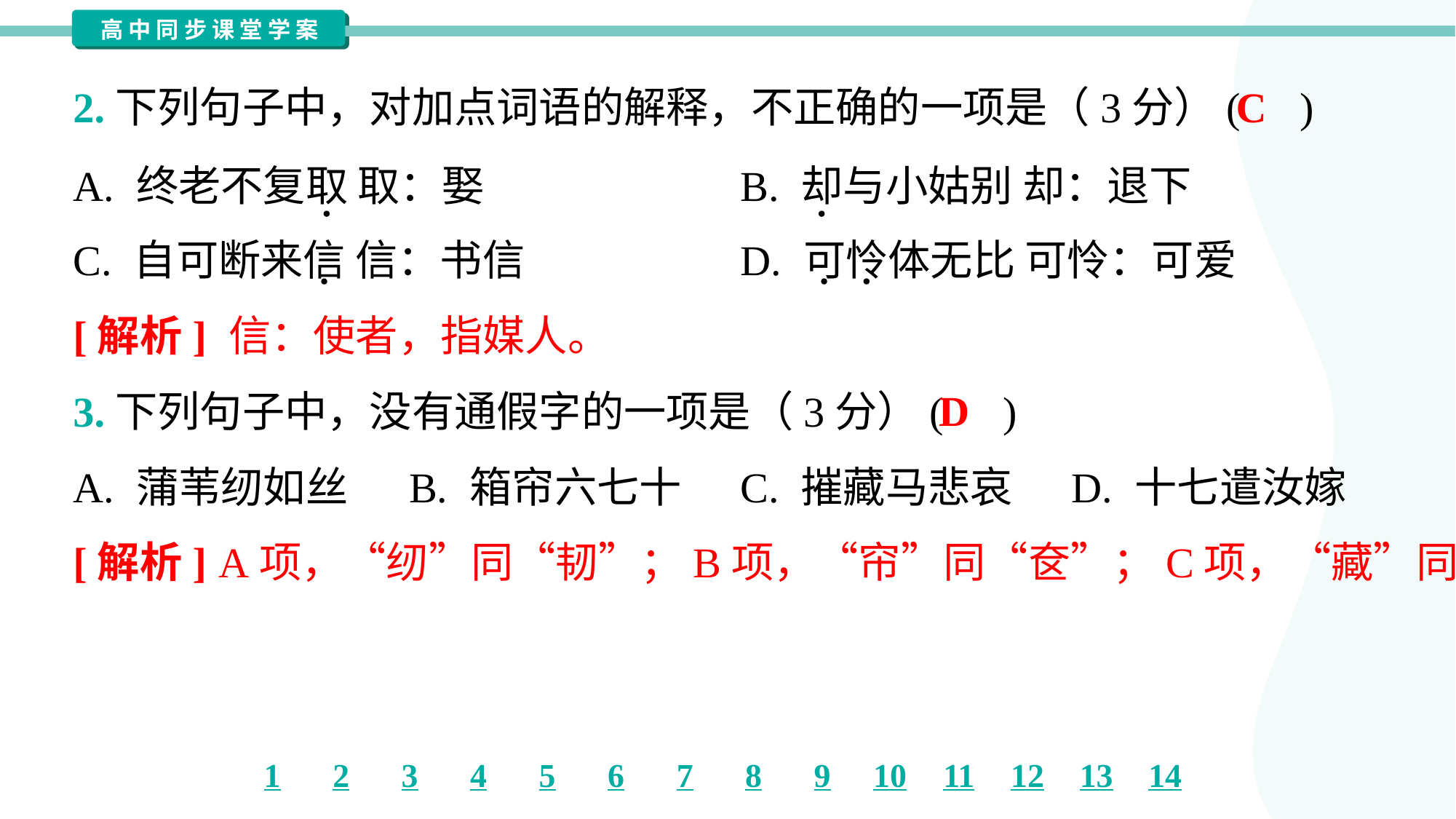

C
2.下列句子中，对加点词语的解释，不正确的一项是（3分）(     )
A. 终老不复取 取：娶	B. 却与小姑别 却：退下
C. 自可断来信 信：书信	D. 可怜体无比 可怜：可爱

[解析] 信：使者，指媒人。
D
3.下列句子中，没有通假字的一项是（3分）(     )
A. 蒲苇纫如丝	B. 箱帘六七十	C. 摧藏马悲哀	D. 十七遣汝嫁
[解析] A项，“纫”同“韧”；B项，“帘”同“奁”；C项，“藏”同“脏”。